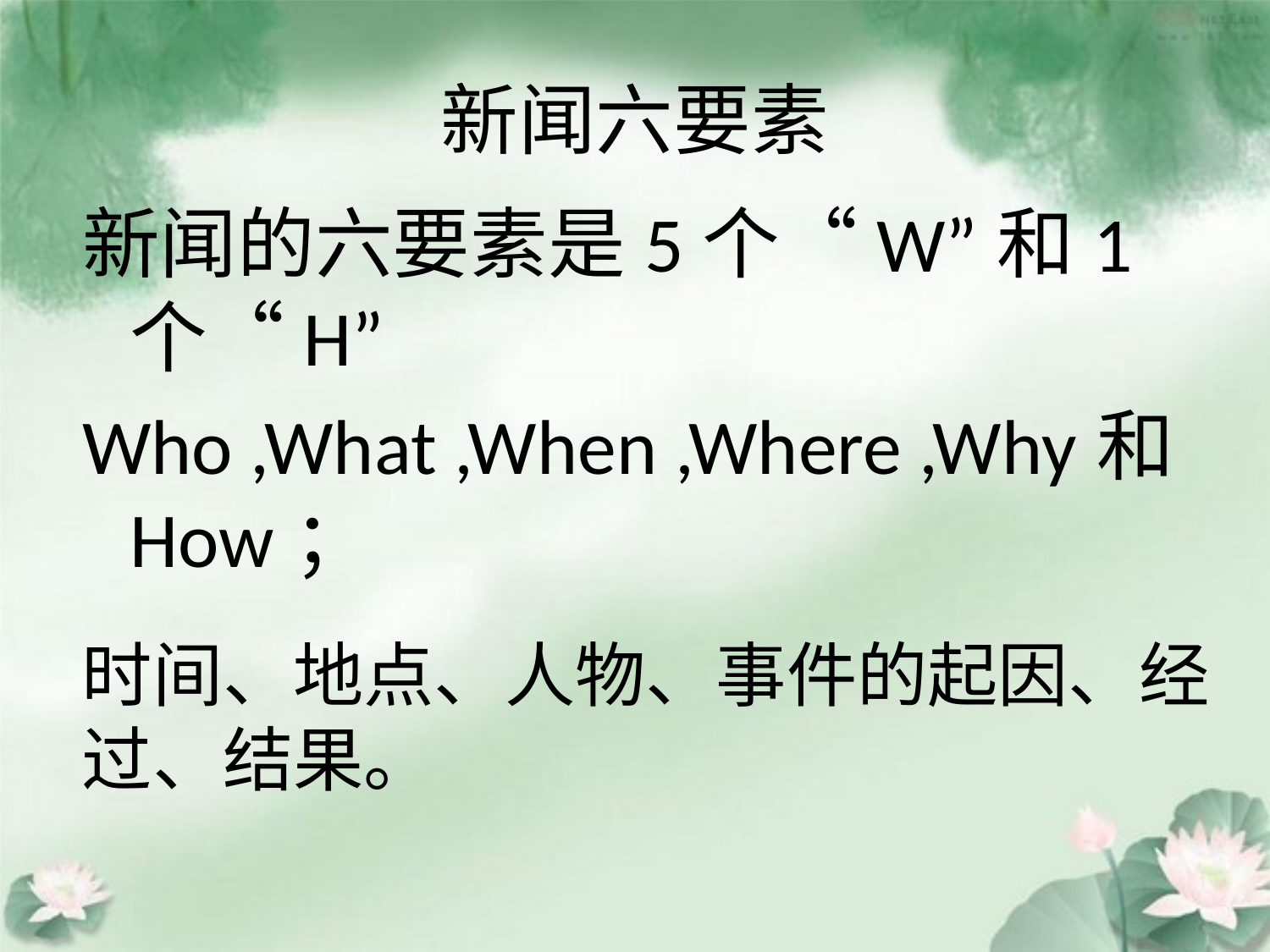

# 新闻六要素
新闻的六要素是5个“W”和1个“H”
Who ,What ,When ,Where ,Why和How；

时间、地点、人物、事件的起因、经过、结果。